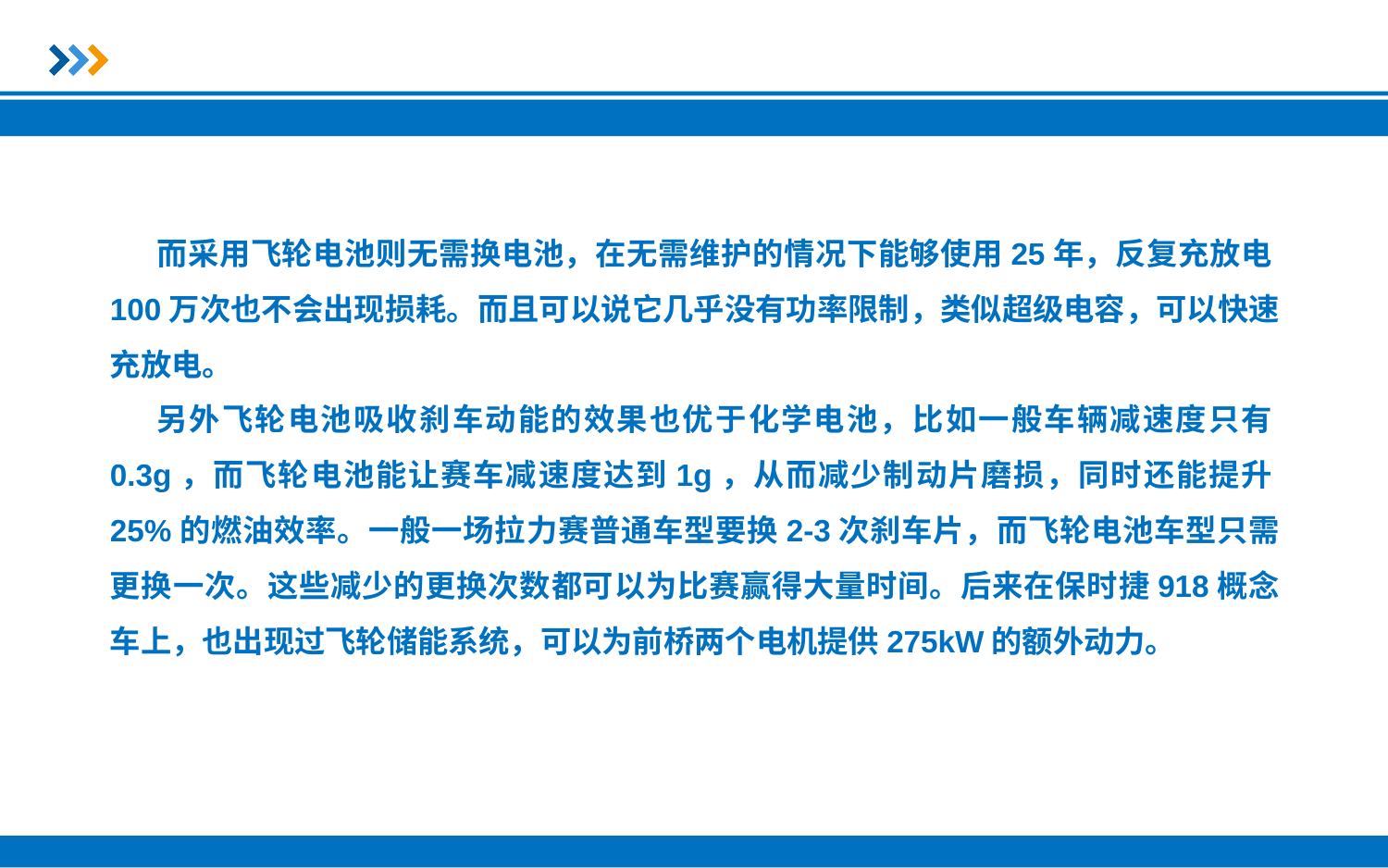

而采用飞轮电池则无需换电池，在无需维护的情况下能够使用25年，反复充放电100万次也不会出现损耗。而且可以说它几乎没有功率限制，类似超级电容，可以快速充放电。
另外飞轮电池吸收刹车动能的效果也优于化学电池，比如一般车辆减速度只有0.3g，而飞轮电池能让赛车减速度达到1g，从而减少制动片磨损，同时还能提升25%的燃油效率。一般一场拉力赛普通车型要换2-3次刹车片，而飞轮电池车型只需更换一次。这些减少的更换次数都可以为比赛赢得大量时间。后来在保时捷918概念车上，也出现过飞轮储能系统，可以为前桥两个电机提供275kW的额外动力。